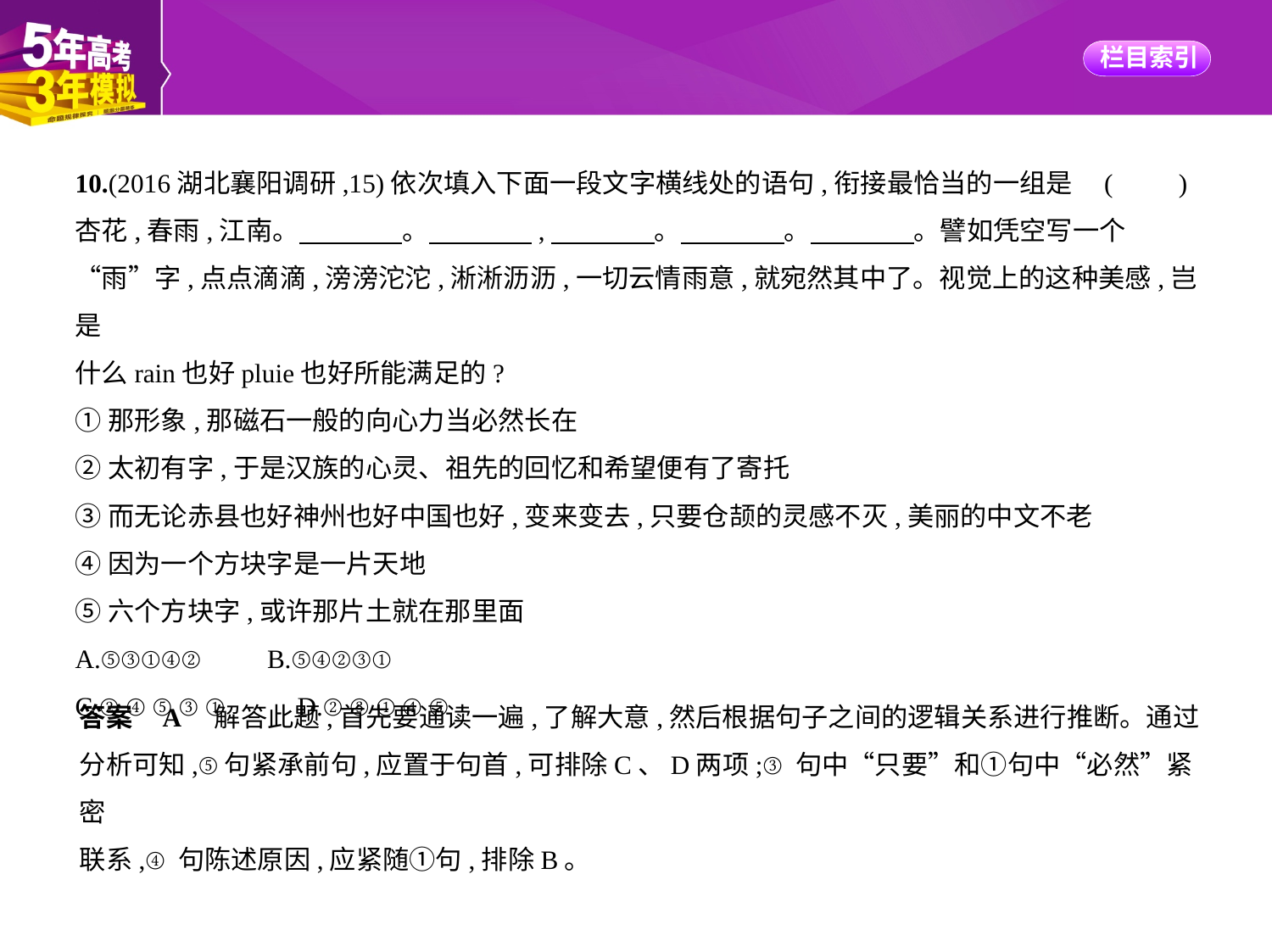

10.(2016湖北襄阳调研,15)依次填入下面一段文字横线处的语句,衔接最恰当的一组是 (　　)
杏花,春雨,江南。　　　    。　　　    ,　　　    。　　　    。　　　    。譬如凭空写一个
“雨”字,点点滴滴,滂滂沱沱,淅淅沥沥,一切云情雨意,就宛然其中了。视觉上的这种美感,岂是
什么rain也好pluie也好所能满足的?
①那形象,那磁石一般的向心力当必然长在
②太初有字,于是汉族的心灵、祖先的回忆和希望便有了寄托
③而无论赤县也好神州也好中国也好,变来变去,只要仓颉的灵感不灭,美丽的中文不老
④因为一个方块字是一片天地
⑤六个方块字,或许那片土就在那里面
A.⑤③①④②　　B.⑤④②③①
C.②④⑤③①　　D.②③①④⑤
答案    A　解答此题,首先要通读一遍,了解大意,然后根据句子之间的逻辑关系进行推断。通过
分析可知,⑤句紧承前句,应置于句首,可排除C、D两项;③句中“只要”和①句中“必然”紧密
联系,④句陈述原因,应紧随①句,排除B。